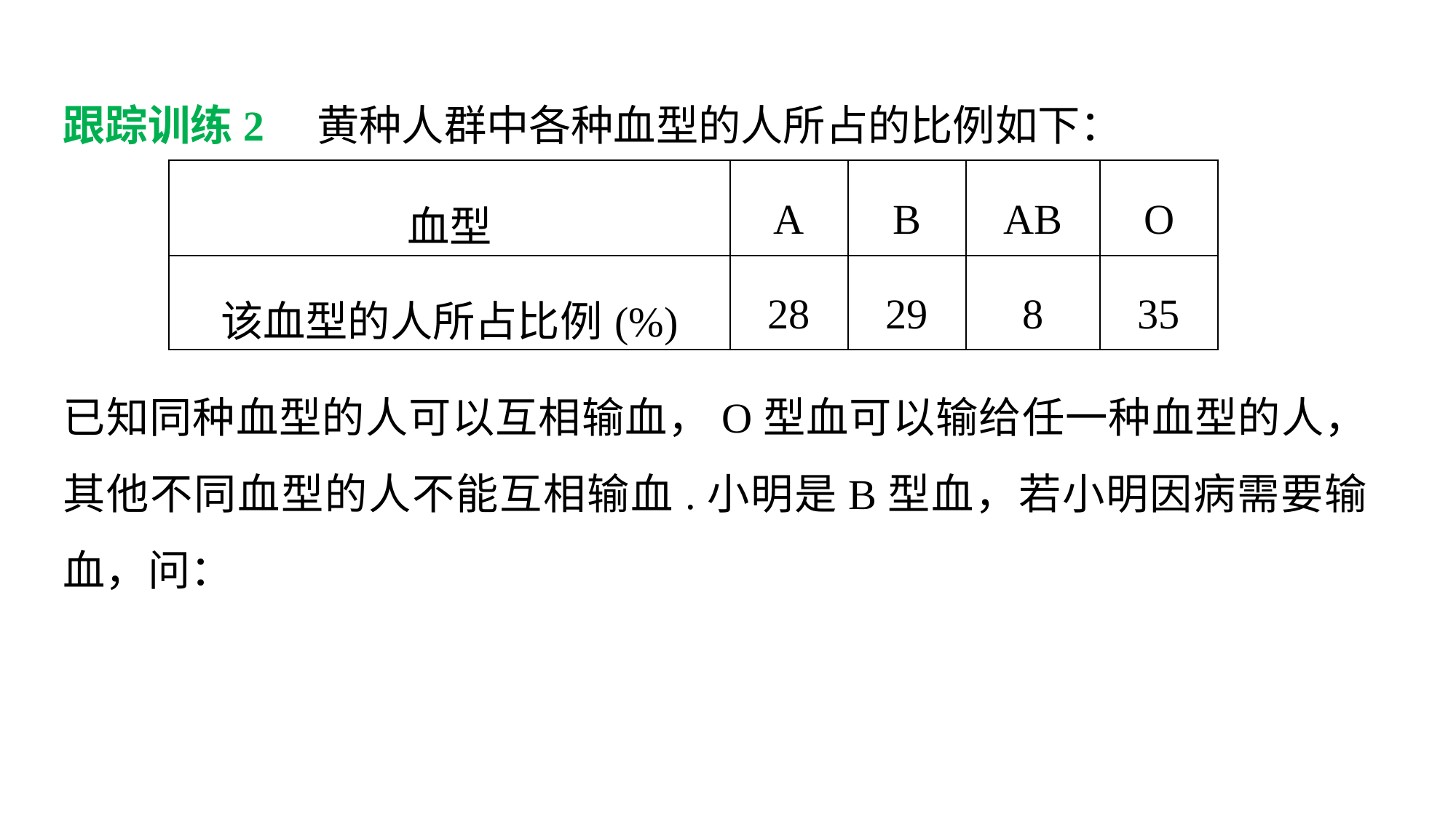

跟踪训练2　黄种人群中各种血型的人所占的比例如下：
| 血型 | A | B | AB | O |
| --- | --- | --- | --- | --- |
| 该血型的人所占比例(%) | 28 | 29 | 8 | 35 |
已知同种血型的人可以互相输血，O型血可以输给任一种血型的人，其他不同血型的人不能互相输血.小明是B型血，若小明因病需要输血，问：